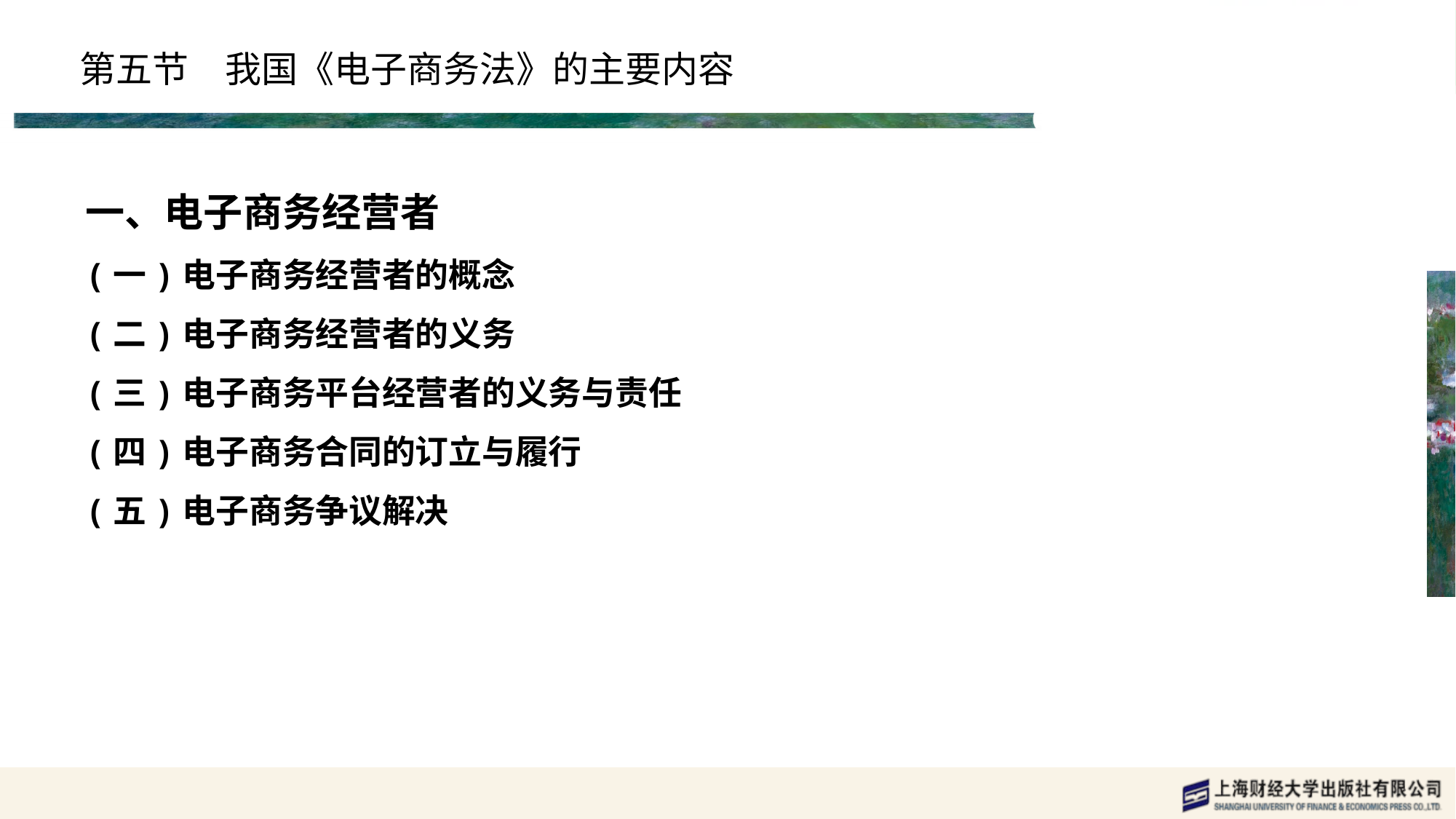

# 第五节　我国《电子商务法》的主要内容
一、电子商务经营者
(一)电子商务经营者的概念
(二)电子商务经营者的义务
(三)电子商务平台经营者的义务与责任
(四)电子商务合同的订立与履行
(五)电子商务争议解决